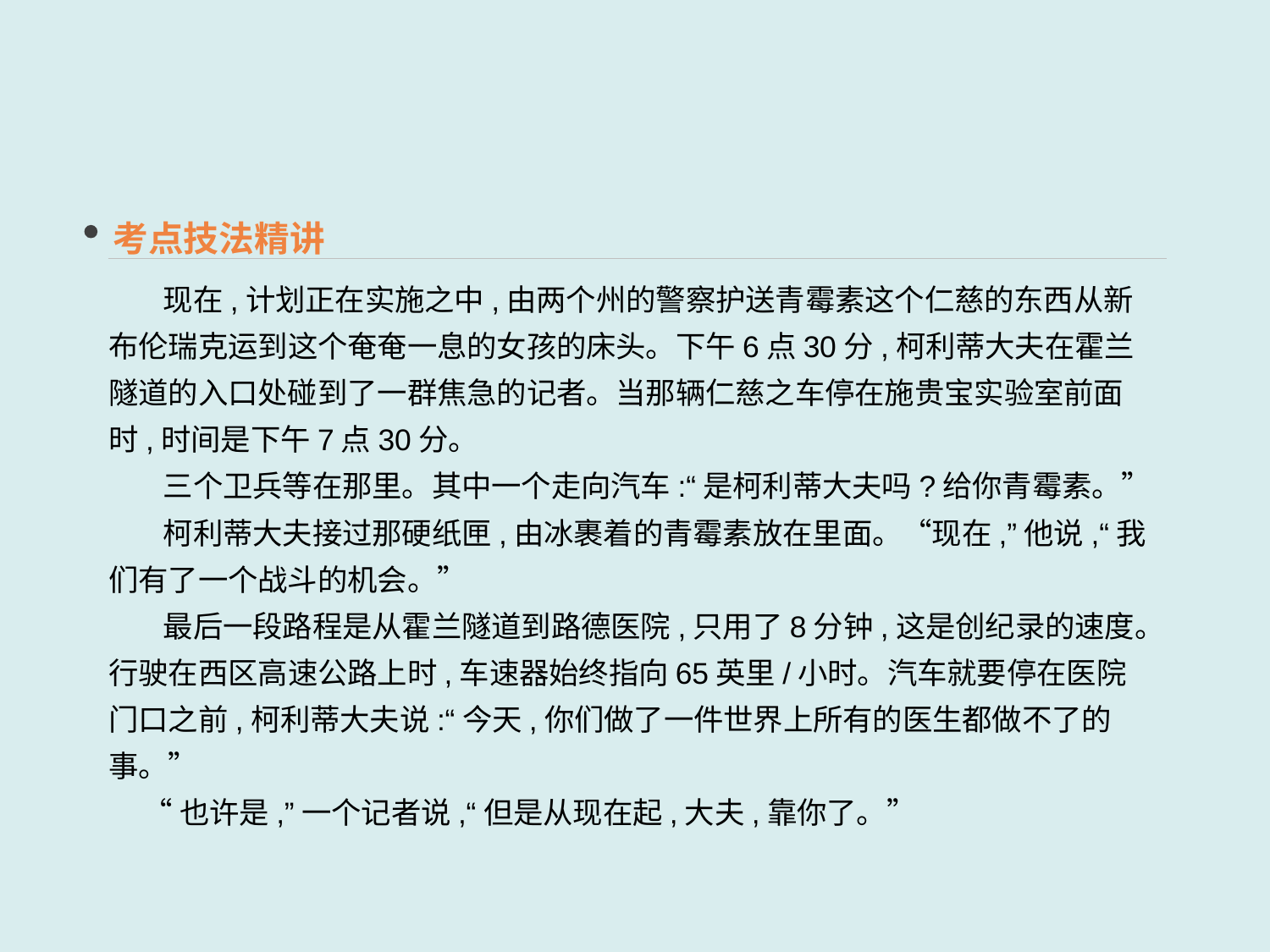

考点技法精讲

       现在,计划正在实施之中,由两个州的警察护送青霉素这个仁慈的东西从新布伦瑞克运到这个奄奄一息的女孩的床头。下午6点30分,柯利蒂大夫在霍兰隧道的入口处碰到了一群焦急的记者。当那辆仁慈之车停在施贵宝实验室前面时,时间是下午7点30分。
       三个卫兵等在那里。其中一个走向汽车:“是柯利蒂大夫吗?给你青霉素。”
       柯利蒂大夫接过那硬纸匣,由冰裹着的青霉素放在里面。“现在,”他说,“我们有了一个战斗的机会。”
       最后一段路程是从霍兰隧道到路德医院,只用了8分钟,这是创纪录的速度。行驶在西区高速公路上时,车速器始终指向65英里/小时。汽车就要停在医院门口之前,柯利蒂大夫说:“今天,你们做了一件世界上所有的医生都做不了的事。”
     “也许是,”一个记者说,“但是从现在起,大夫,靠你了。”